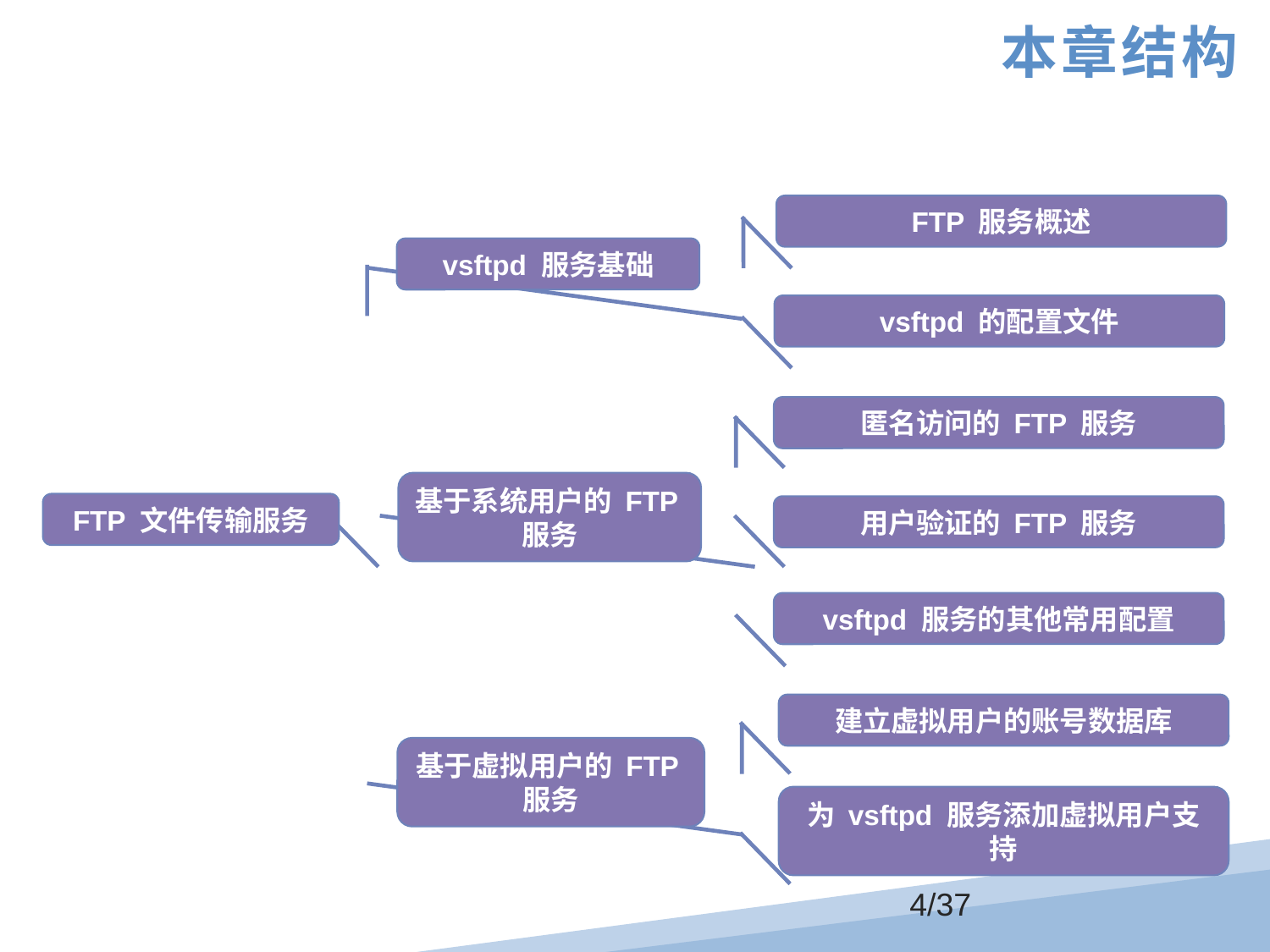

本章结构
FTP 服务概述

vsftpd 服务基础

vsftpd 的配置文件

匿名访问的 FTP 服务

基于系统用户的 FTP服务
FTP 文件传输服务
用户验证的 FTP 服务

vsftpd 服务的其他常用配置

建立虚拟用户的账号数据库

基于虚拟用户的 FTP服务

为 vsftpd 服务添加虚拟用户支持

4/37